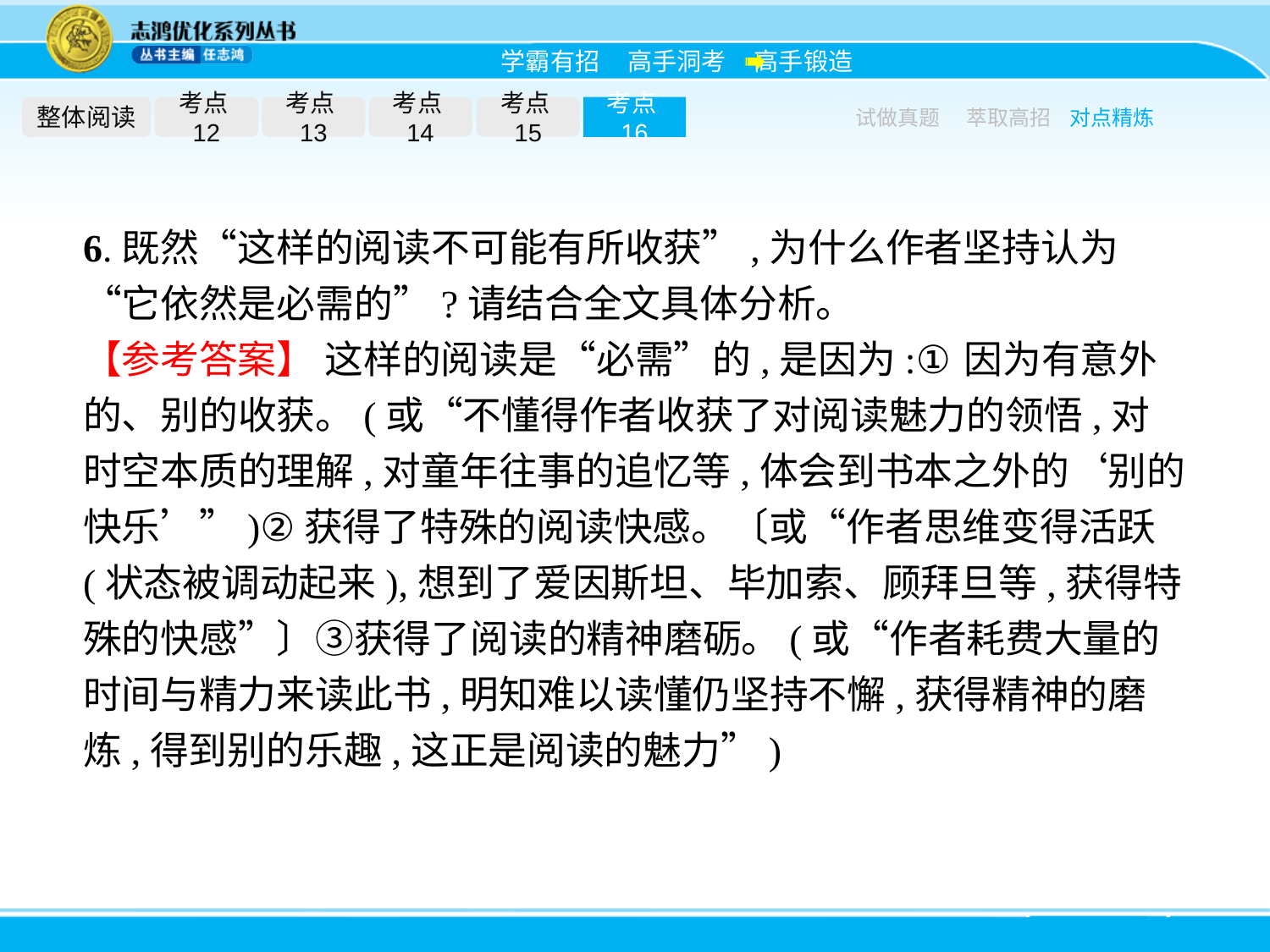

整体阅读
考点12
考点13
考点14
考点15
考点16
试做真题
萃取高招
对点精炼
6.既然“这样的阅读不可能有所收获”,为什么作者坚持认为“它依然是必需的”?请结合全文具体分析。
【参考答案】 这样的阅读是“必需”的,是因为:①因为有意外的、别的收获。(或“不懂得作者收获了对阅读魅力的领悟,对时空本质的理解,对童年往事的追忆等,体会到书本之外的‘别的快乐’”)②获得了特殊的阅读快感。〔或“作者思维变得活跃(状态被调动起来),想到了爱因斯坦、毕加索、顾拜旦等,获得特殊的快感”〕③获得了阅读的精神磨砺。(或“作者耗费大量的时间与精力来读此书,明知难以读懂仍坚持不懈,获得精神的磨炼,得到别的乐趣,这正是阅读的魅力”)